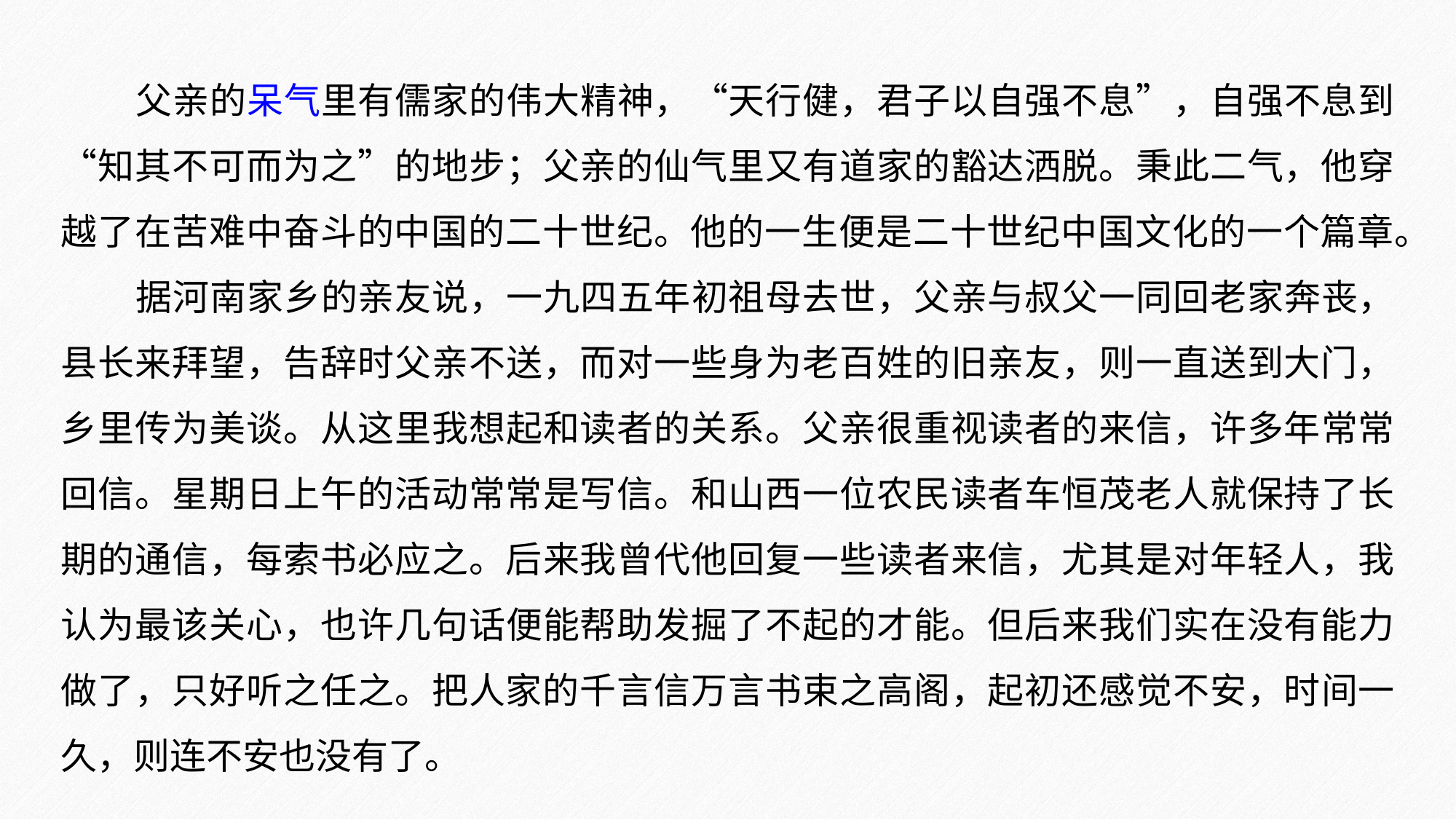

父亲的呆气里有儒家的伟大精神，“天行健，君子以自强不息”，自强不息到“知其不可而为之”的地步；父亲的仙气里又有道家的豁达洒脱。秉此二气，他穿越了在苦难中奋斗的中国的二十世纪。他的一生便是二十世纪中国文化的一个篇章。
据河南家乡的亲友说，一九四五年初祖母去世，父亲与叔父一同回老家奔丧，县长来拜望，告辞时父亲不送，而对一些身为老百姓的旧亲友，则一直送到大门，乡里传为美谈。从这里我想起和读者的关系。父亲很重视读者的来信，许多年常常回信。星期日上午的活动常常是写信。和山西一位农民读者车恒茂老人就保持了长期的通信，每索书必应之。后来我曾代他回复一些读者来信，尤其是对年轻人，我认为最该关心，也许几句话便能帮助发掘了不起的才能。但后来我们实在没有能力做了，只好听之任之。把人家的千言信万言书束之高阁，起初还感觉不安，时间一久，则连不安也没有了。